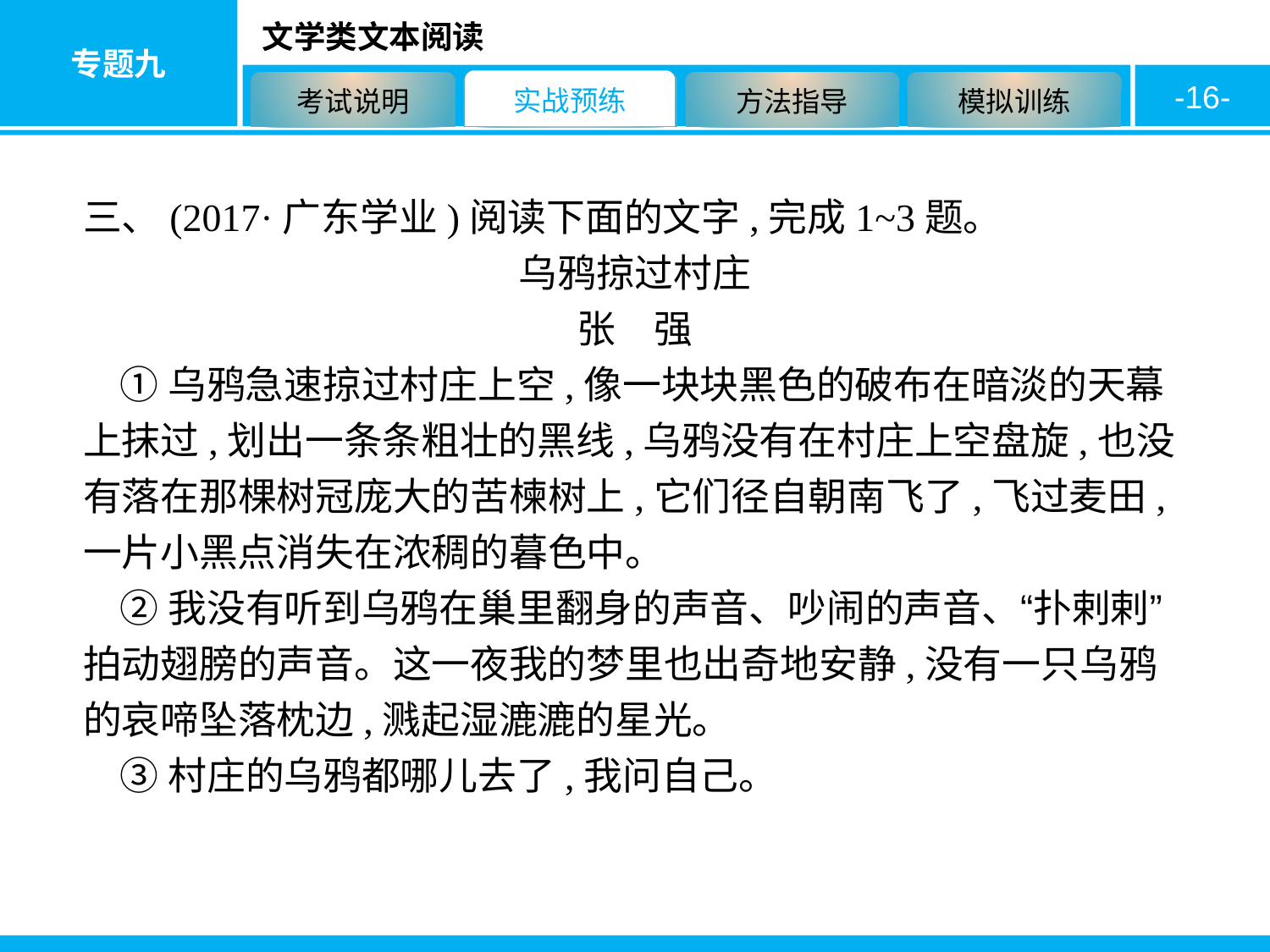

-16-
三、(2017·广东学业)阅读下面的文字,完成1~3题。
乌鸦掠过村庄
张　强
①乌鸦急速掠过村庄上空,像一块块黑色的破布在暗淡的天幕上抹过,划出一条条粗壮的黑线,乌鸦没有在村庄上空盘旋,也没有落在那棵树冠庞大的苦楝树上,它们径自朝南飞了,飞过麦田,一片小黑点消失在浓稠的暮色中。
②我没有听到乌鸦在巢里翻身的声音、吵闹的声音、“扑剌剌”拍动翅膀的声音。这一夜我的梦里也出奇地安静,没有一只乌鸦的哀啼坠落枕边,溅起湿漉漉的星光。
③村庄的乌鸦都哪儿去了,我问自己。